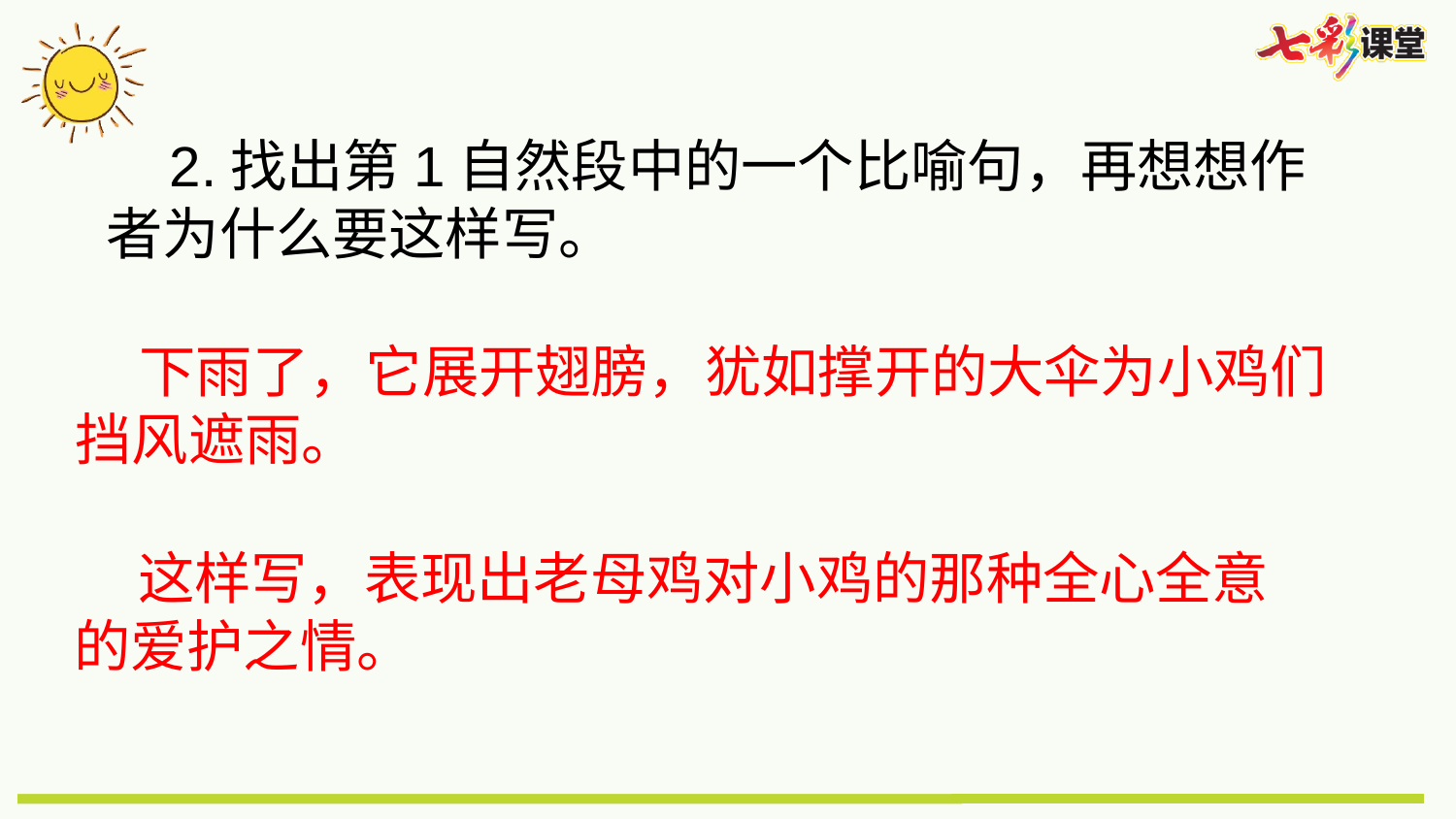

2.找出第1自然段中的一个比喻句，再想想作者为什么要这样写。
    下雨了，它展开翅膀，犹如撑开的大伞为小鸡们挡风遮雨。
    这样写，表现出老母鸡对小鸡的那种全心全意的爱护之情。